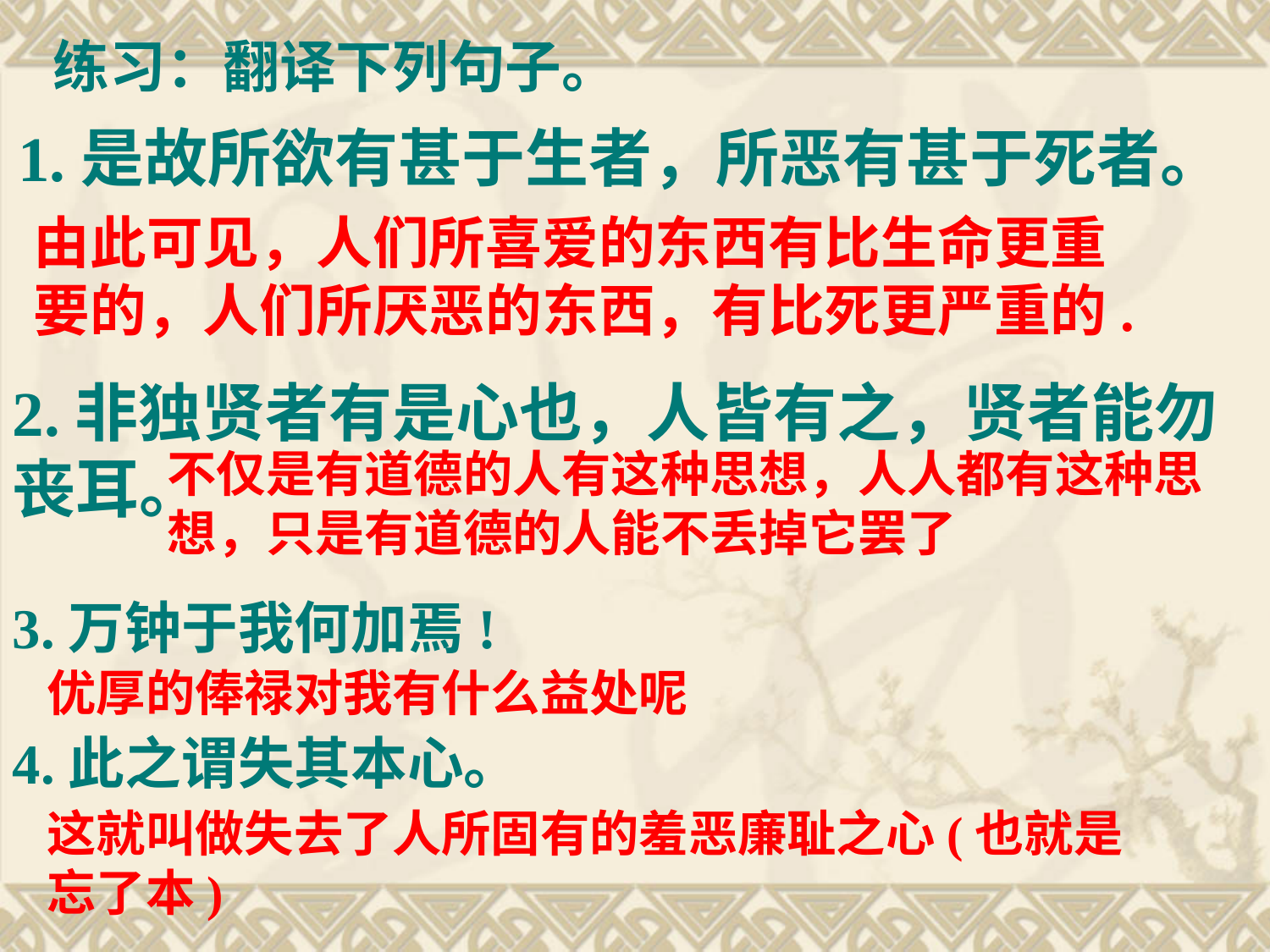

练习：翻译下列句子。
1.是故所欲有甚于生者，所恶有甚于死者。
由此可见，人们所喜爱的东西有比生命更重要的，人们所厌恶的东西，有比死更严重的.
2.非独贤者有是心也，人皆有之，贤者能勿丧耳。

3.万钟于我何加焉!

4.此之谓失其本心。
不仅是有道德的人有这种思想，人人都有这种思想，只是有道德的人能不丢掉它罢了
优厚的俸禄对我有什么益处呢
这就叫做失去了人所固有的羞恶廉耻之心(也就是忘了本)